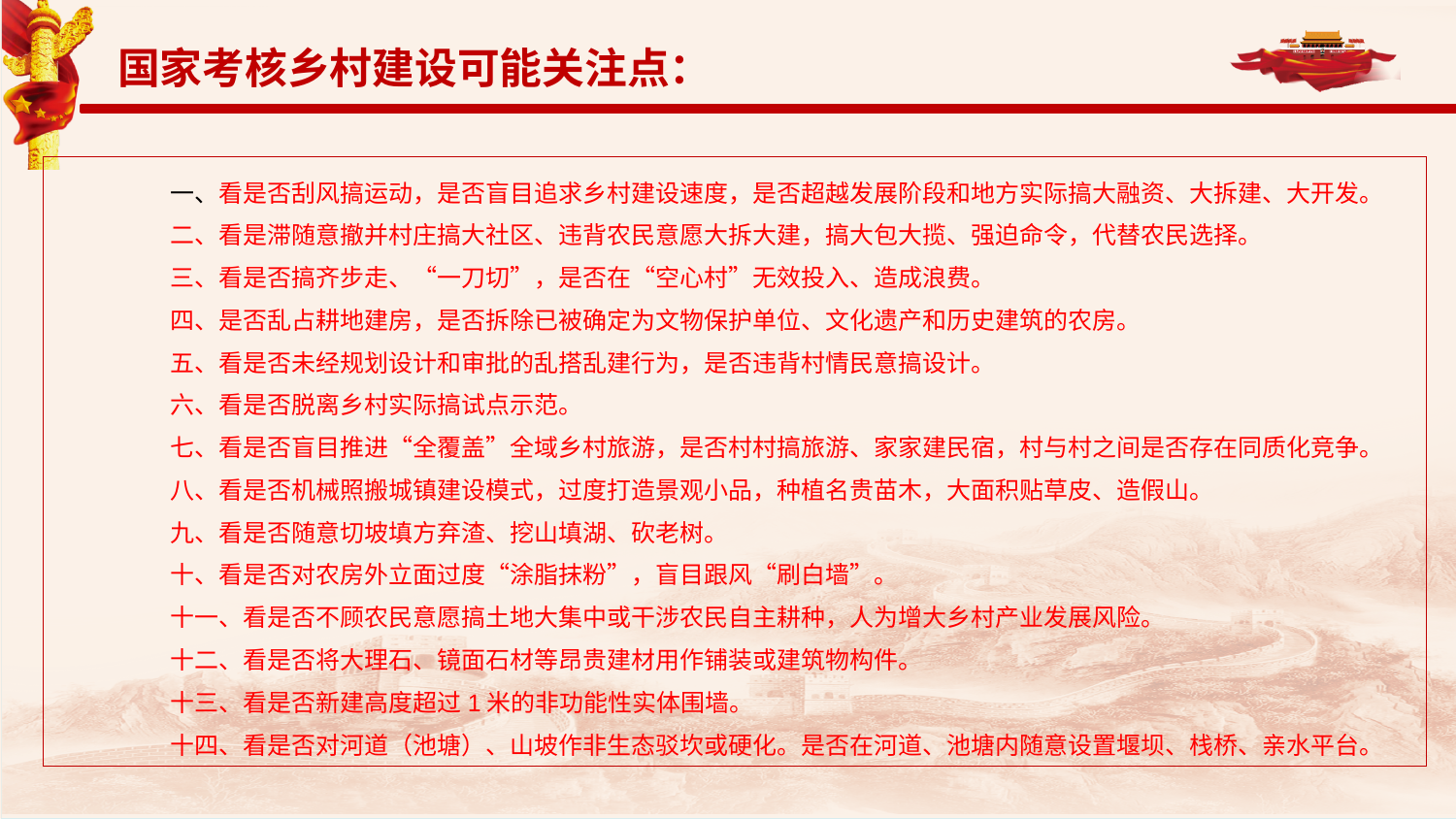

国家考核乡村建设可能关注点：
一、看是否刮风搞运动，是否盲目追求乡村建设速度，是否超越发展阶段和地方实际搞大融资、大拆建、大开发。
二、看是滞随意撤并村庄搞大社区、违背农民意愿大拆大建，搞大包大揽、强迫命令，代替农民选择。
三、看是否搞齐步走、“一刀切”，是否在“空心村”无效投入、造成浪费。
四、是否乱占耕地建房，是否拆除已被确定为文物保护单位、文化遗产和历史建筑的农房。
五、看是否未经规划设计和审批的乱搭乱建行为，是否违背村情民意搞设计。
六、看是否脱离乡村实际搞试点示范。
七、看是否盲目推进“全覆盖”全域乡村旅游，是否村村搞旅游、家家建民宿，村与村之间是否存在同质化竞争。
八、看是否机械照搬城镇建设模式，过度打造景观小品，种植名贵苗木，大面积贴草皮、造假山。
九、看是否随意切坡填方弃渣、挖山填湖、砍老树。
十、看是否对农房外立面过度“涂脂抹粉”，盲目跟风“刷白墙”。
十一、看是否不顾农民意愿搞土地大集中或干涉农民自主耕种，人为增大乡村产业发展风险。
十二、看是否将大理石、镜面石材等昂贵建材用作铺装或建筑物构件。
十三、看是否新建高度超过1米的非功能性实体围墙。
十四、看是否对河道（池塘）、山坡作非生态驳坎或硬化。是否在河道、池塘内随意设置堰坝、栈桥、亲水平台。